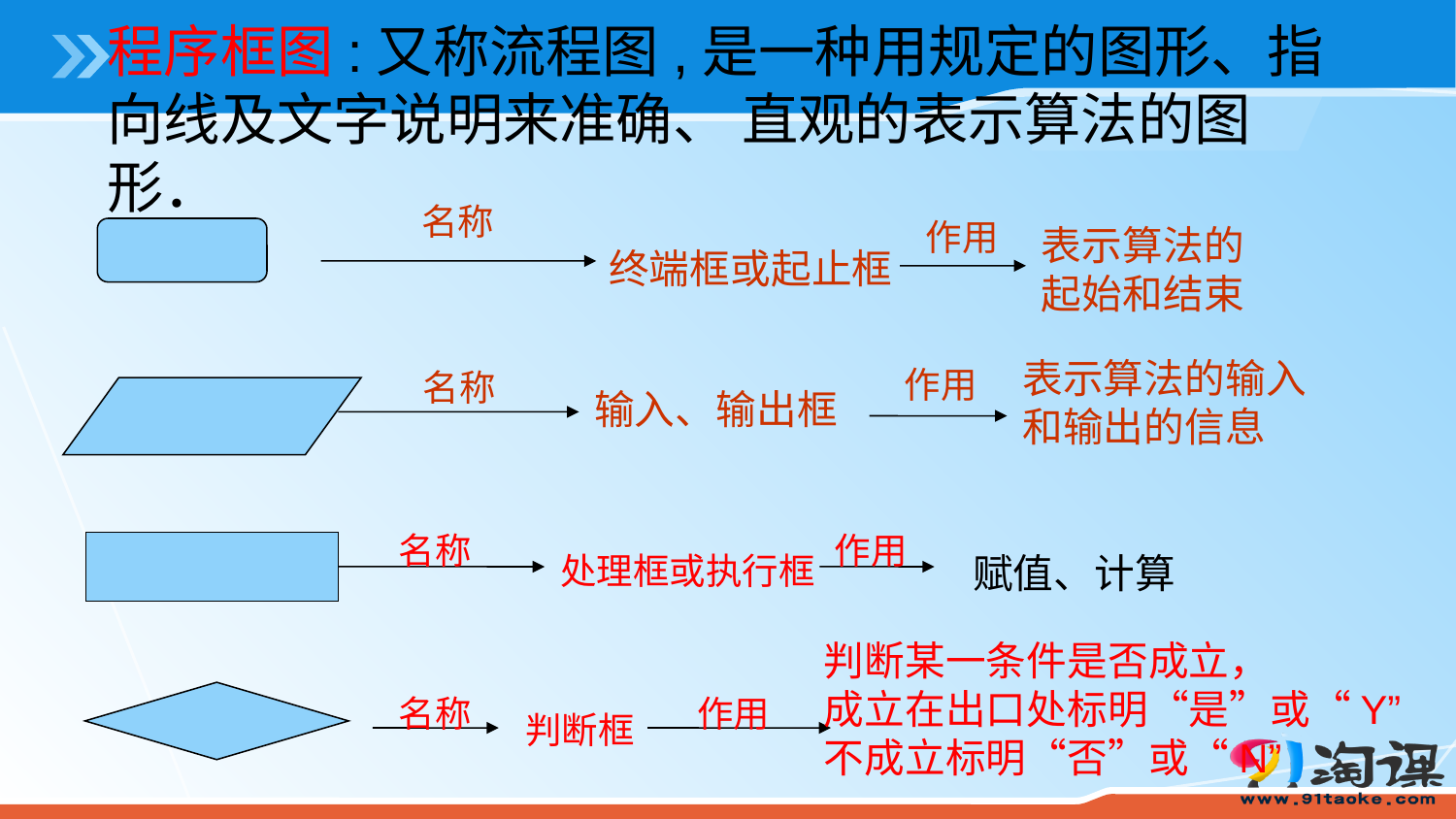

程序框图:又称流程图,是一种用规定的图形、指向线及文字说明来准确、 直观的表示算法的图形．
名称
作用
表示算法的
起始和结束

终端框或起止框

表示算法的输入
和输出的信息
作用
名称
输入、输出框

名称
作用

处理框或执行框
赋值、计算

判断某一条件是否成立，
成立在出口处标明“是”或“Y”
不成立标明“否”或“N”

名称
作用
判断框